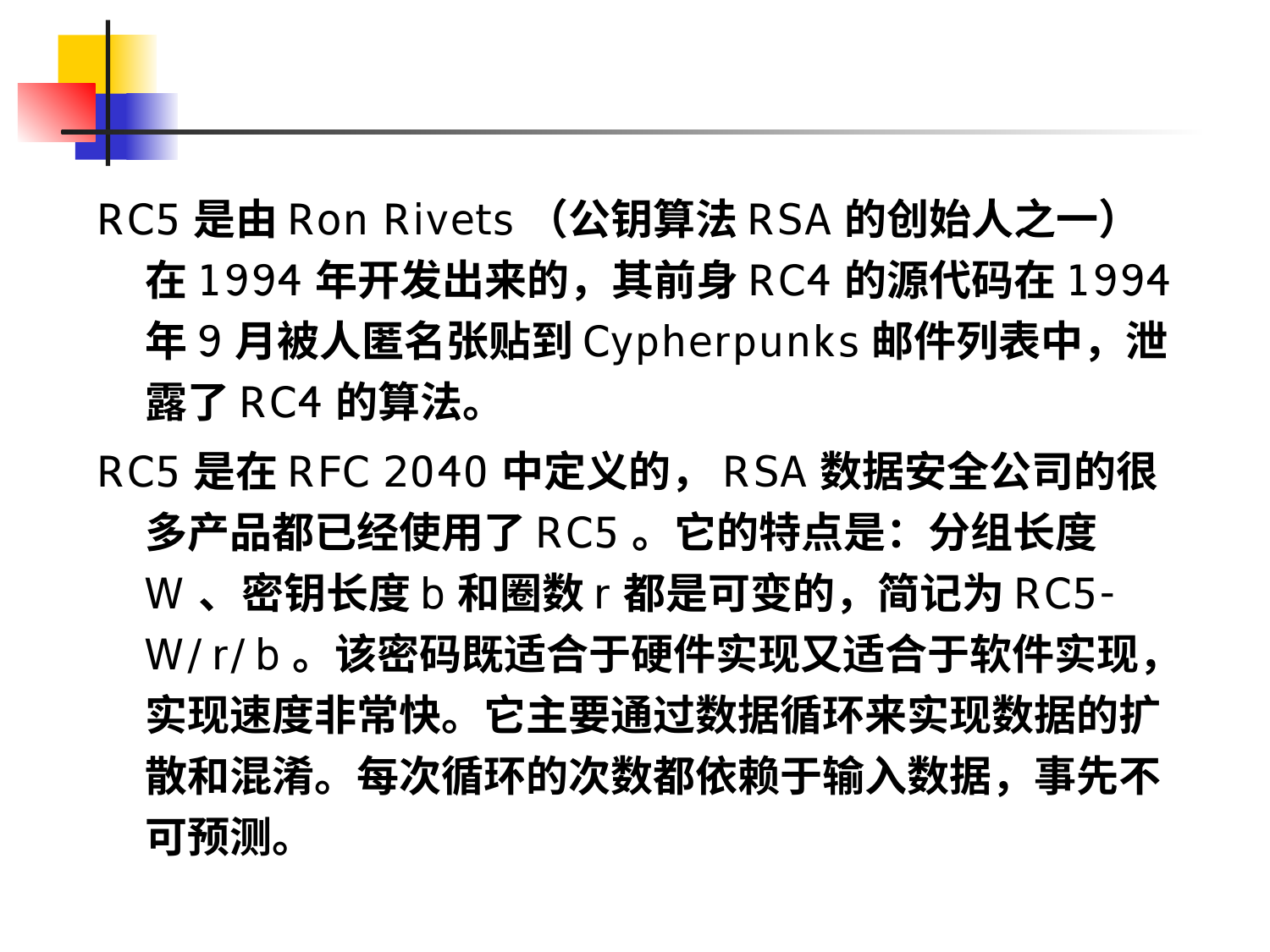

RC5是由Ron Rivets（公钥算法RSA的创始人之一） 在1994年开发出来的，其前身RC4的源代码在1994年9月被人匿名张贴到Cypherpunks邮件列表中，泄露了RC4的算法。
RC5是在RFC 2040中定义的，RSA数据安全公司的很多产品都已经使用了RC5。它的特点是：分组长度W、密钥长度b和圈数r都是可变的，简记为RC5-W/r/b。该密码既适合于硬件实现又适合于软件实现，实现速度非常快。它主要通过数据循环来实现数据的扩散和混淆。每次循环的次数都依赖于输入数据，事先不可预测。

23